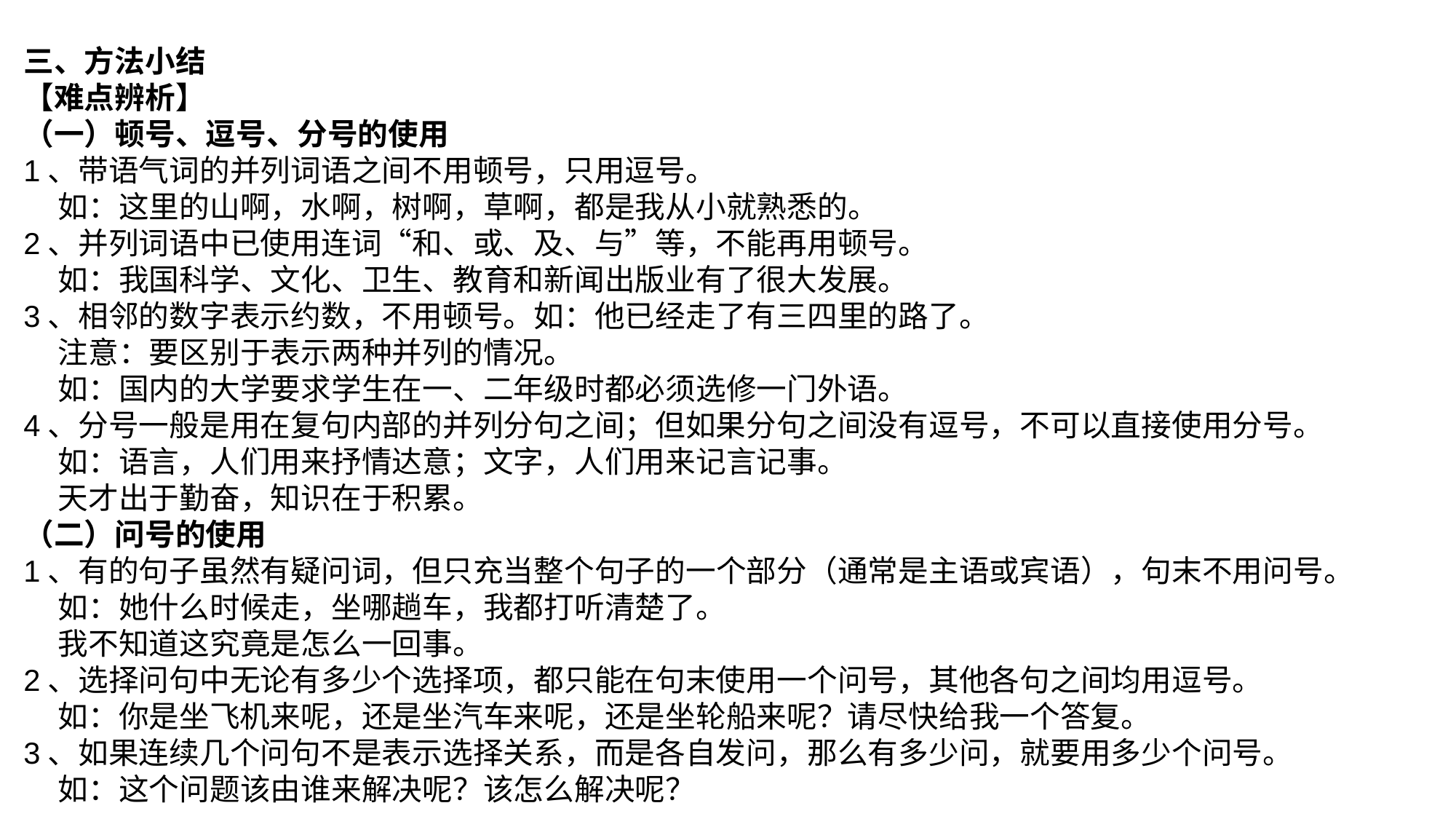

三、方法小结
【难点辨析】
（一）顿号、逗号、分号的使用
1、带语气词的并列词语之间不用顿号，只用逗号。
    如：这里的山啊，水啊，树啊，草啊，都是我从小就熟悉的。
2、并列词语中已使用连词“和、或、及、与”等，不能再用顿号。
    如：我国科学、文化、卫生、教育和新闻出版业有了很大发展。
3、相邻的数字表示约数，不用顿号。如：他已经走了有三四里的路了。
    注意：要区别于表示两种并列的情况。
    如：国内的大学要求学生在一、二年级时都必须选修一门外语。
4、分号一般是用在复句内部的并列分句之间；但如果分句之间没有逗号，不可以直接使用分号。
    如：语言，人们用来抒情达意；文字，人们用来记言记事。
    天才出于勤奋，知识在于积累。
（二）问号的使用
1、有的句子虽然有疑问词，但只充当整个句子的一个部分（通常是主语或宾语），句末不用问号。
    如：她什么时候走，坐哪趟车，我都打听清楚了。
    我不知道这究竟是怎么一回事。
2、选择问句中无论有多少个选择项，都只能在句末使用一个问号，其他各句之间均用逗号。
    如：你是坐飞机来呢，还是坐汽车来呢，还是坐轮船来呢？请尽快给我一个答复。
3、如果连续几个问句不是表示选择关系，而是各自发问，那么有多少问，就要用多少个问号。
    如：这个问题该由谁来解决呢？该怎么解决呢？